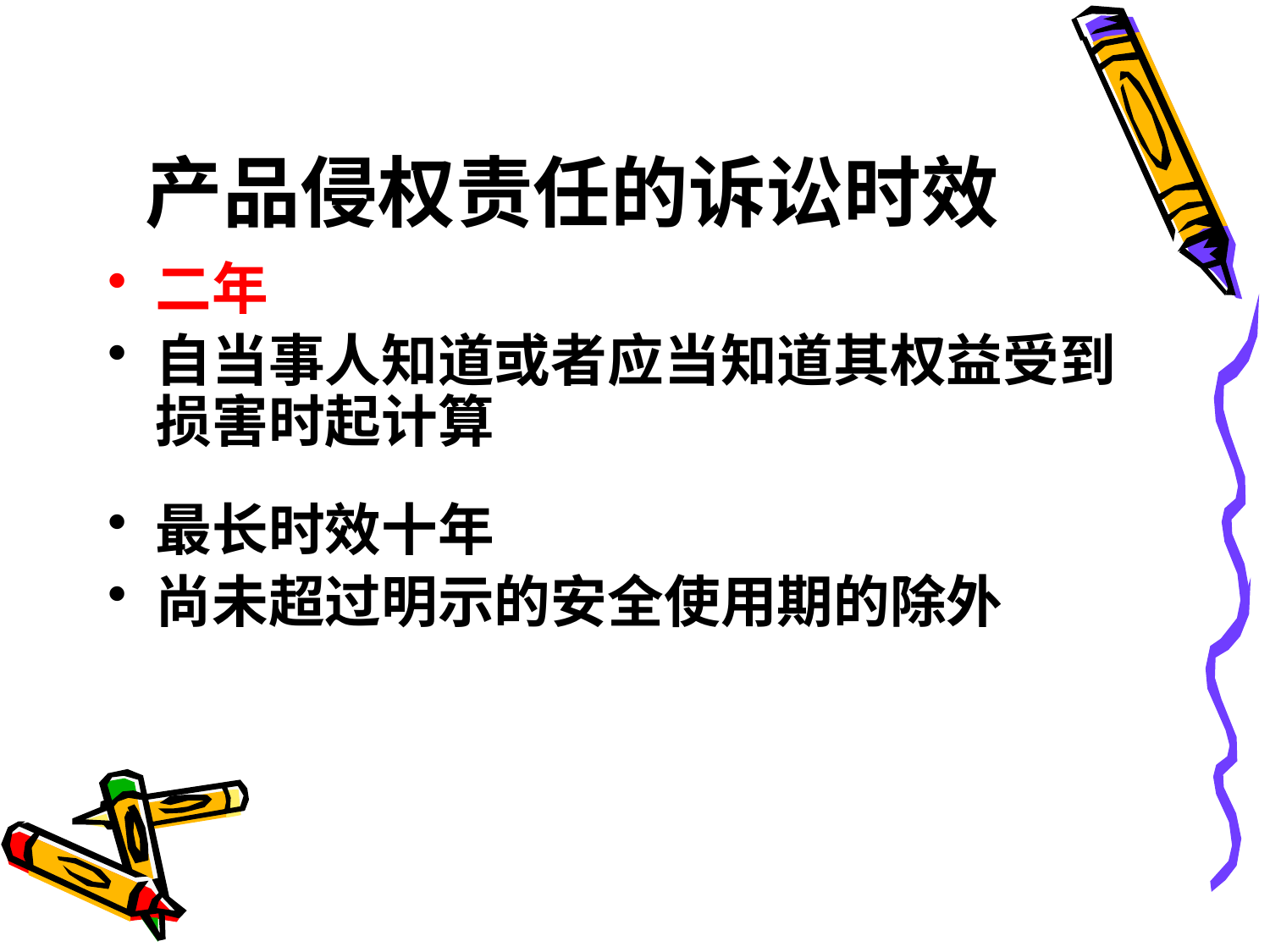

# 产品侵权责任的诉讼时效
二年
自当事人知道或者应当知道其权益受到损害时起计算

最长时效十年
尚未超过明示的安全使用期的除外